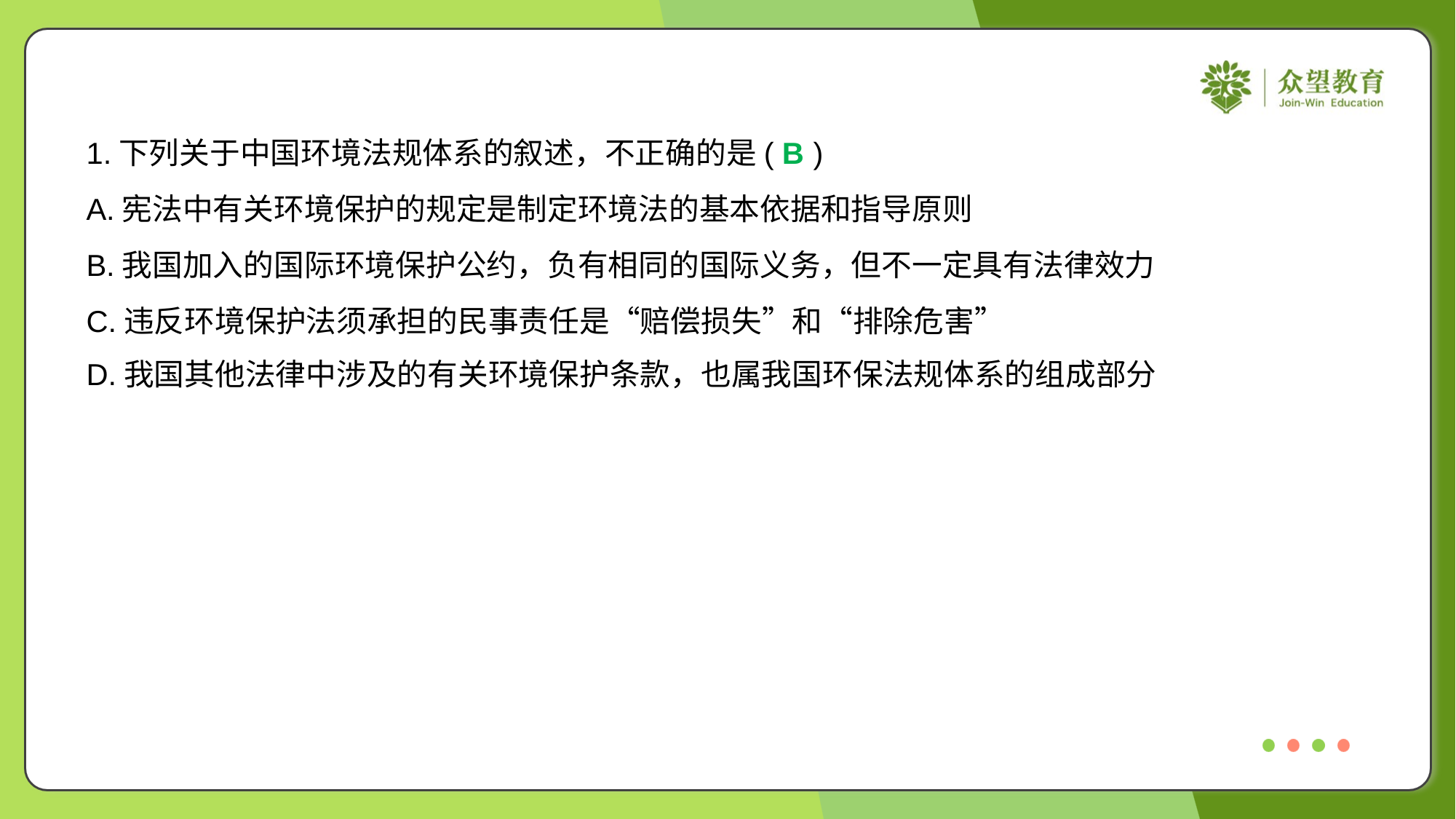

1.下列关于中国环境法规体系的叙述，不正确的是(     )
B
A.宪法中有关环境保护的规定是制定环境法的基本依据和指导原则
B.我国加入的国际环境保护公约，负有相同的国际义务，但不一定具有法律效力
C.违反环境保护法须承担的民事责任是“赔偿损失”和“排除危害”
D.我国其他法律中涉及的有关环境保护条款，也属我国环保法规体系的组成部分